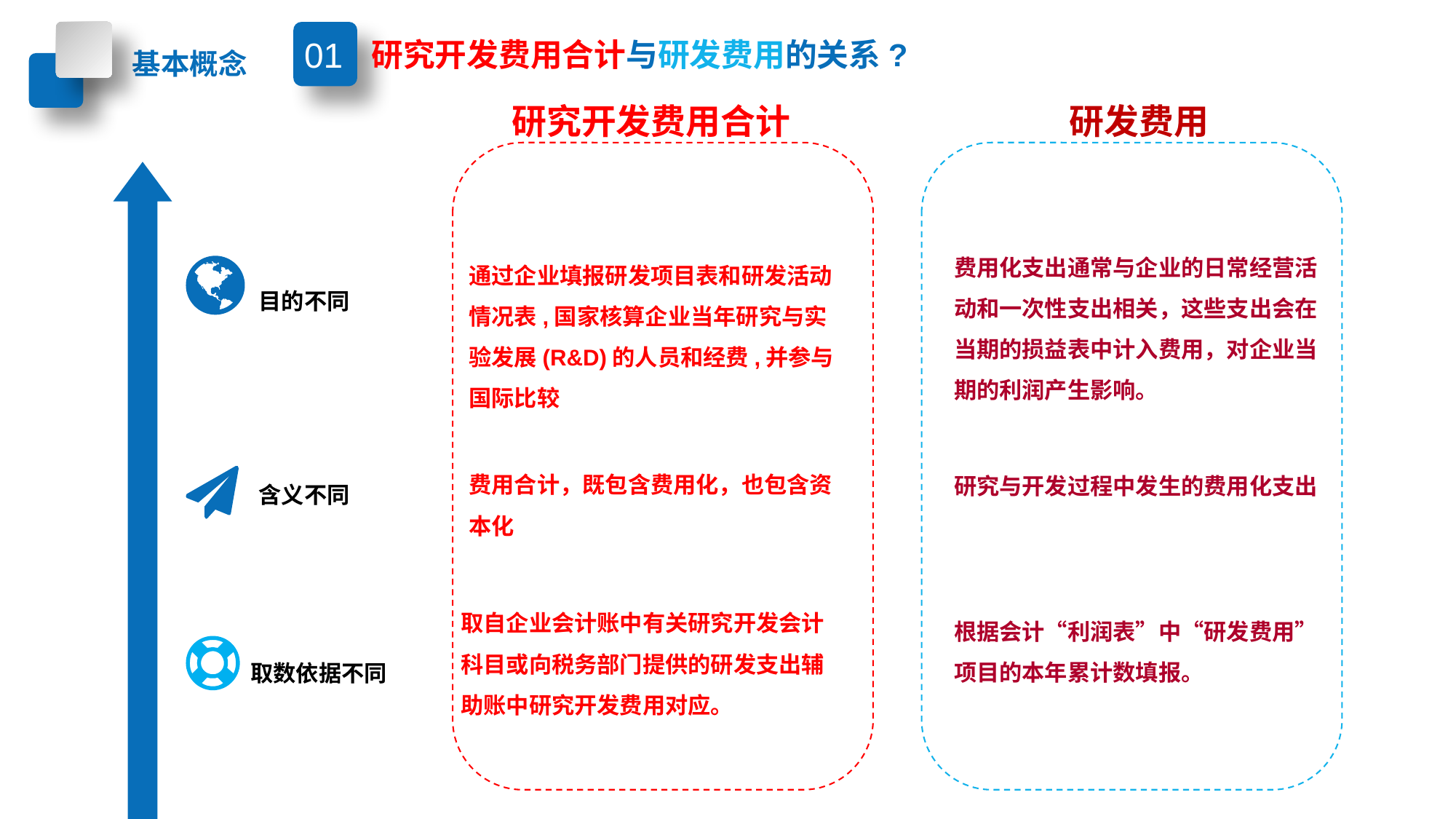

01
研究开发费用合计与研发费用的关系?
基本概念

研究开发费用合计
研发费用

费用化支出通常与企业的日常经营活动和一次性支出相关，这些支出会在当期的损益表中计入费用，对企业当期的利润产生影响。
通过企业填报研发项目表和研发活动情况表,国家核算企业当年研究与实验发展(R&D)的人员和经费,并参与国际比较

目的不同
费用合计，既包含费用化，也包含资本化
研究与开发过程中发生的费用化支出

含义不同
取自企业会计账中有关研究开发会计科目或向税务部门提供的研发支出辅助账中研究开发费用对应。
根据会计“利润表”中“研发费用”项目的本年累计数填报。

取数依据不同